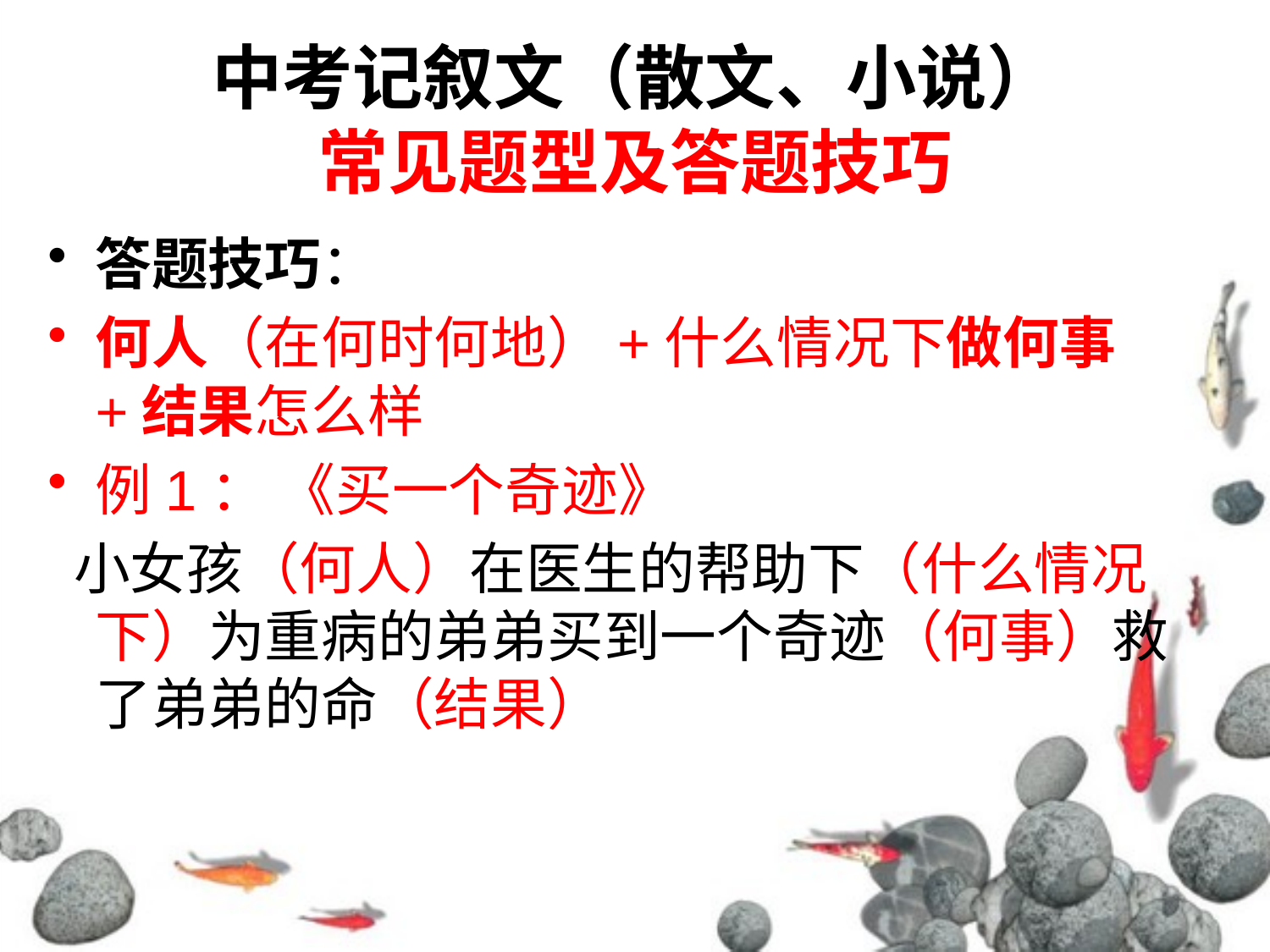

# 中考记叙文（散文、小说） 常见题型及答题技巧
答题技巧：
何人（在何时何地）+什么情况下做何事+结果怎么样
例1： 《买一个奇迹》
 小女孩（何人）在医生的帮助下（什么情况下）为重病的弟弟买到一个奇迹（何事）救了弟弟的命（结果）